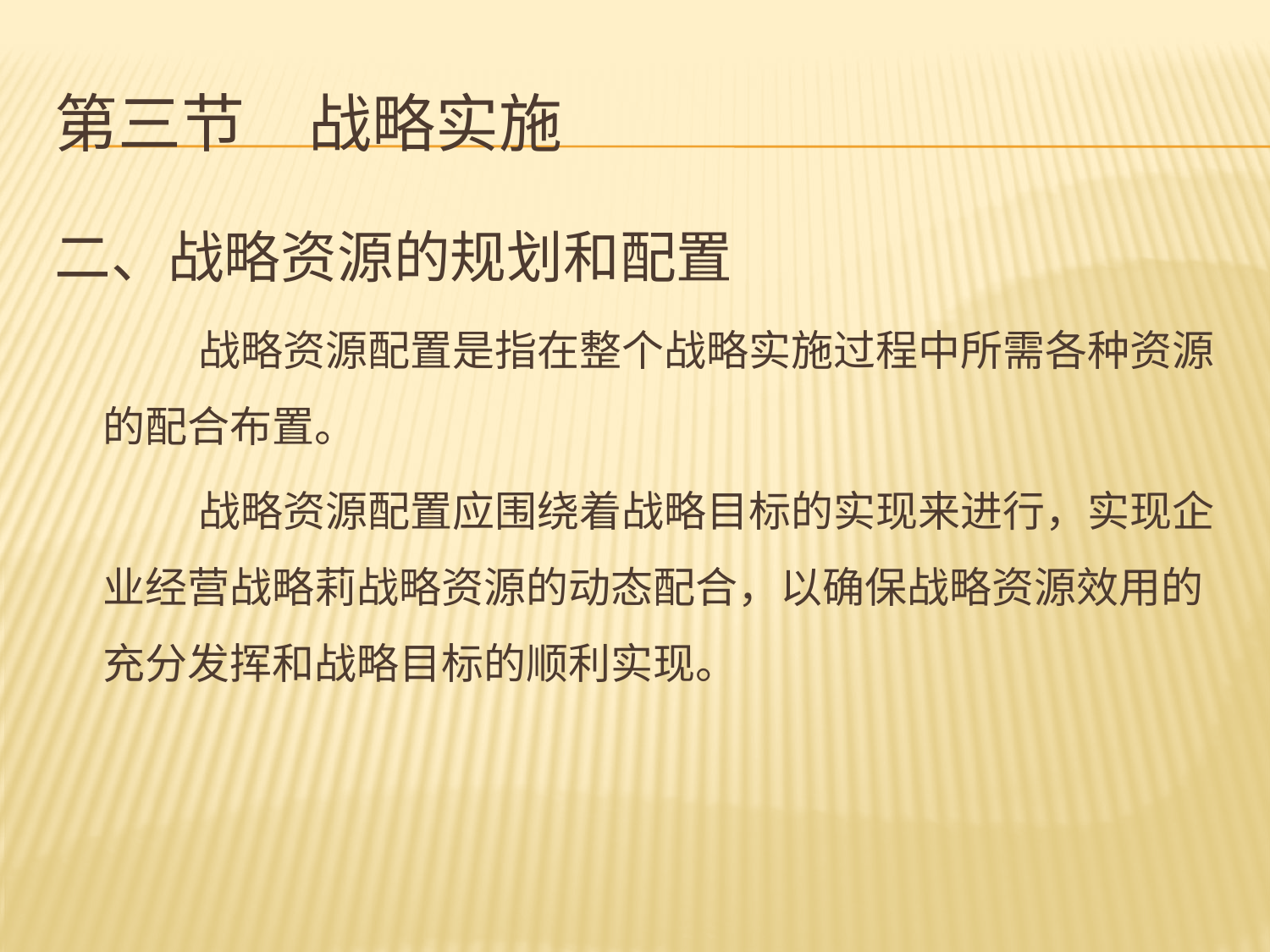

# 第三节　战略实施
二、战略资源的规划和配置
              战略资源配置是指在整个战略实施过程中所需各种资源的配合布置。
              战略资源配置应围绕着战略目标的实现来进行，实现企业经营战略莉战略资源的动态配合，以确保战略资源效用的充分发挥和战略目标的顺利实现。